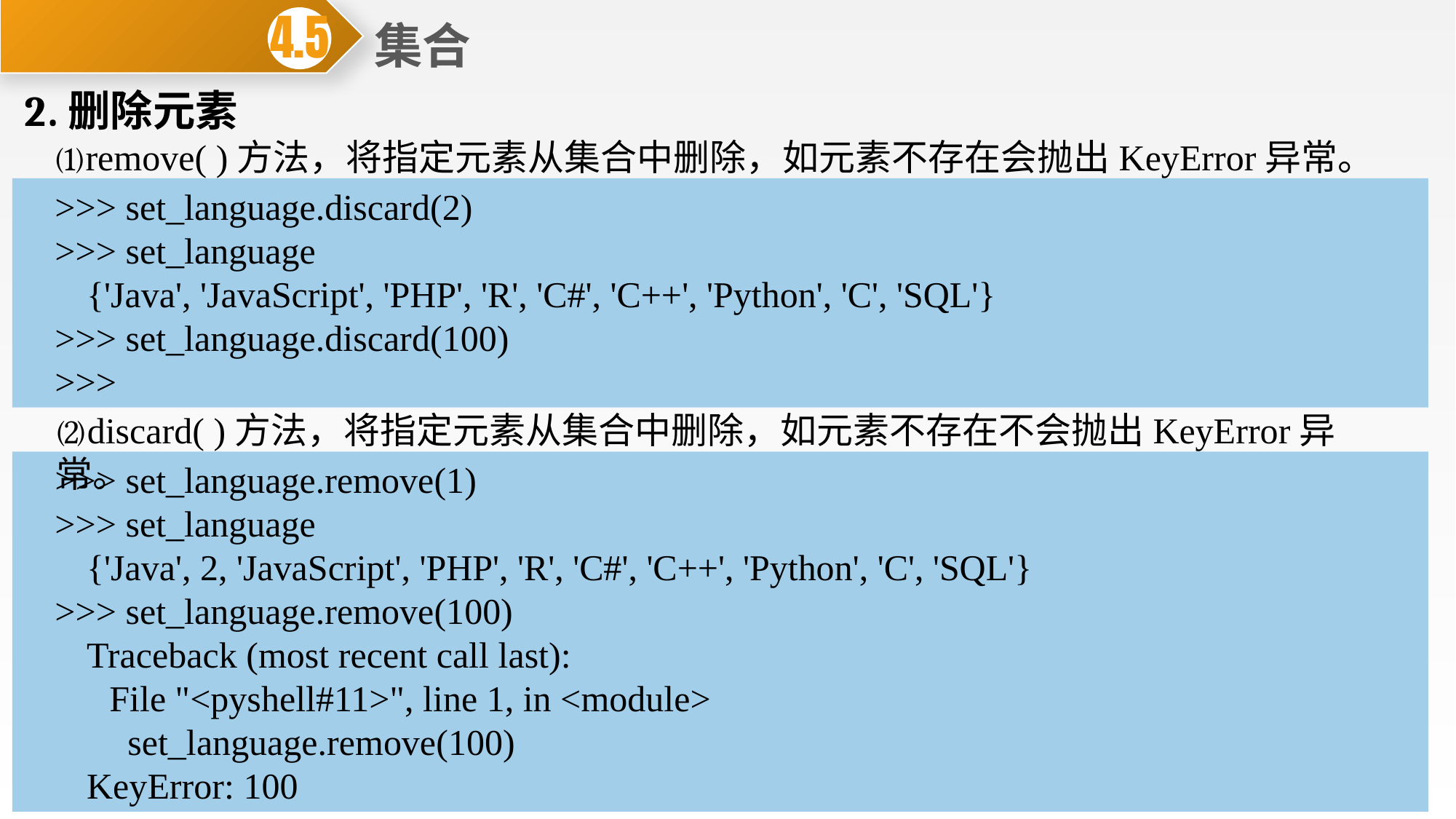

集合

4.5
2.删除元素
⑴remove( )方法，将指定元素从集合中删除，如元素不存在会抛出KeyError异常。
>>> set_language.discard(2)
>>> set_language
{'Java', 'JavaScript', 'PHP', 'R', 'C#', 'C++', 'Python', 'C', 'SQL'}
>>> set_language.discard(100)
>>>

⑵discard( )方法，将指定元素从集合中删除，如元素不存在不会抛出KeyError异常。
>>> set_language.remove(1)
>>> set_language
{'Java', 2, 'JavaScript', 'PHP', 'R', 'C#', 'C++', 'Python', 'C', 'SQL'}
>>> set_language.remove(100)
Traceback (most recent call last):
      File "<pyshell#11>", line 1, in <module>
        set_language.remove(100)
KeyError: 100